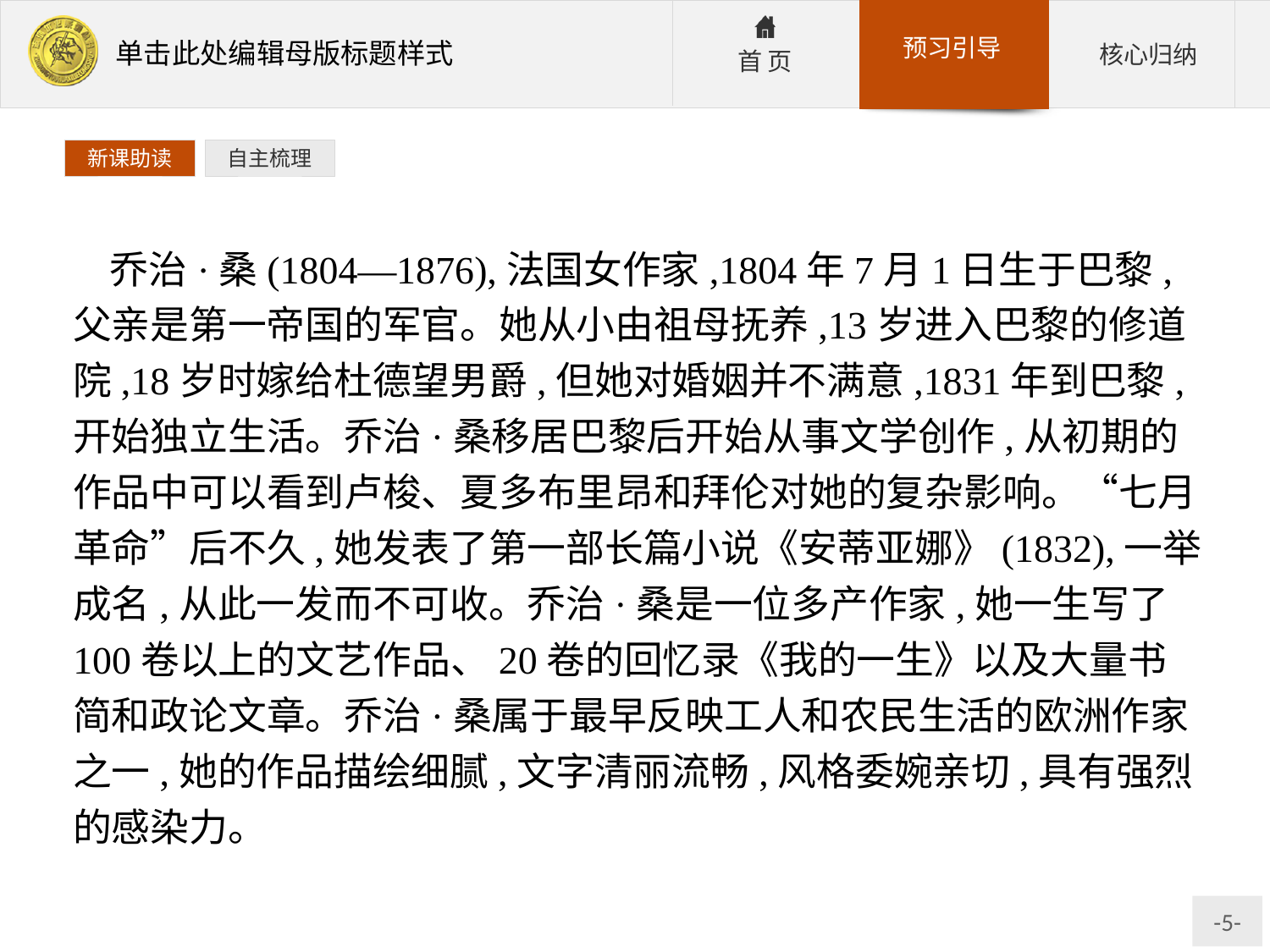

新课助读
自主梳理
乔治·桑(1804—1876),法国女作家,1804年7月1日生于巴黎,父亲是第一帝国的军官。她从小由祖母抚养,13岁进入巴黎的修道院,18岁时嫁给杜德望男爵,但她对婚姻并不满意,1831年到巴黎,开始独立生活。乔治·桑移居巴黎后开始从事文学创作,从初期的作品中可以看到卢梭、夏多布里昂和拜伦对她的复杂影响。“七月革命”后不久,她发表了第一部长篇小说《安蒂亚娜》(1832),一举成名,从此一发而不可收。乔治·桑是一位多产作家,她一生写了100卷以上的文艺作品、20卷的回忆录《我的一生》以及大量书简和政论文章。乔治·桑属于最早反映工人和农民生活的欧洲作家之一,她的作品描绘细腻,文字清丽流畅,风格委婉亲切,具有强烈的感染力。